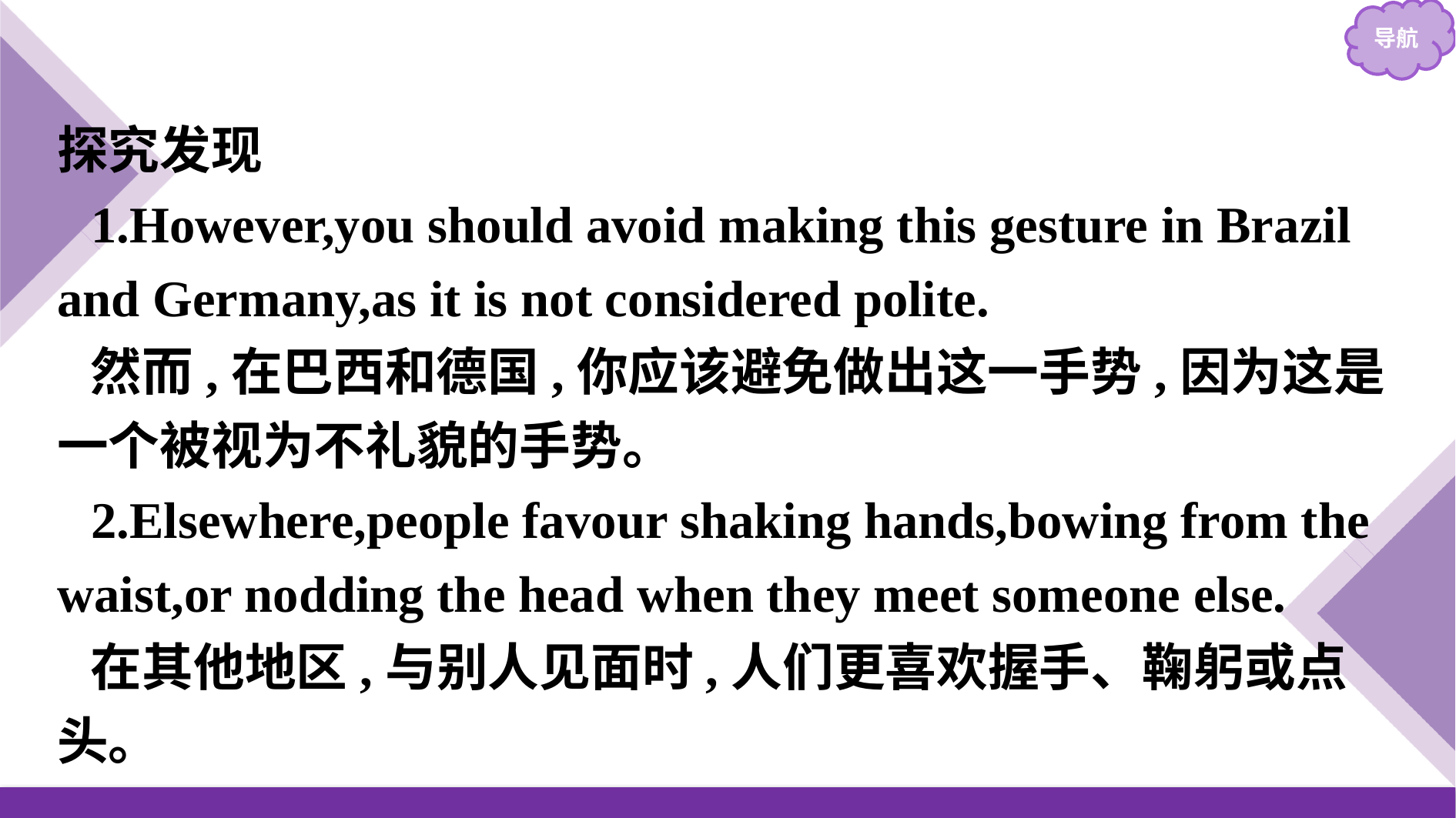

探究发现
1.However,you should avoid making this gesture in Brazil and Germany,as it is not considered polite.
然而,在巴西和德国,你应该避免做出这一手势,因为这是一个被视为不礼貌的手势。
2.Elsewhere,people favour shaking hands,bowing from the waist,or nodding the head when they meet someone else.
在其他地区,与别人见面时,人们更喜欢握手、鞠躬或点头。